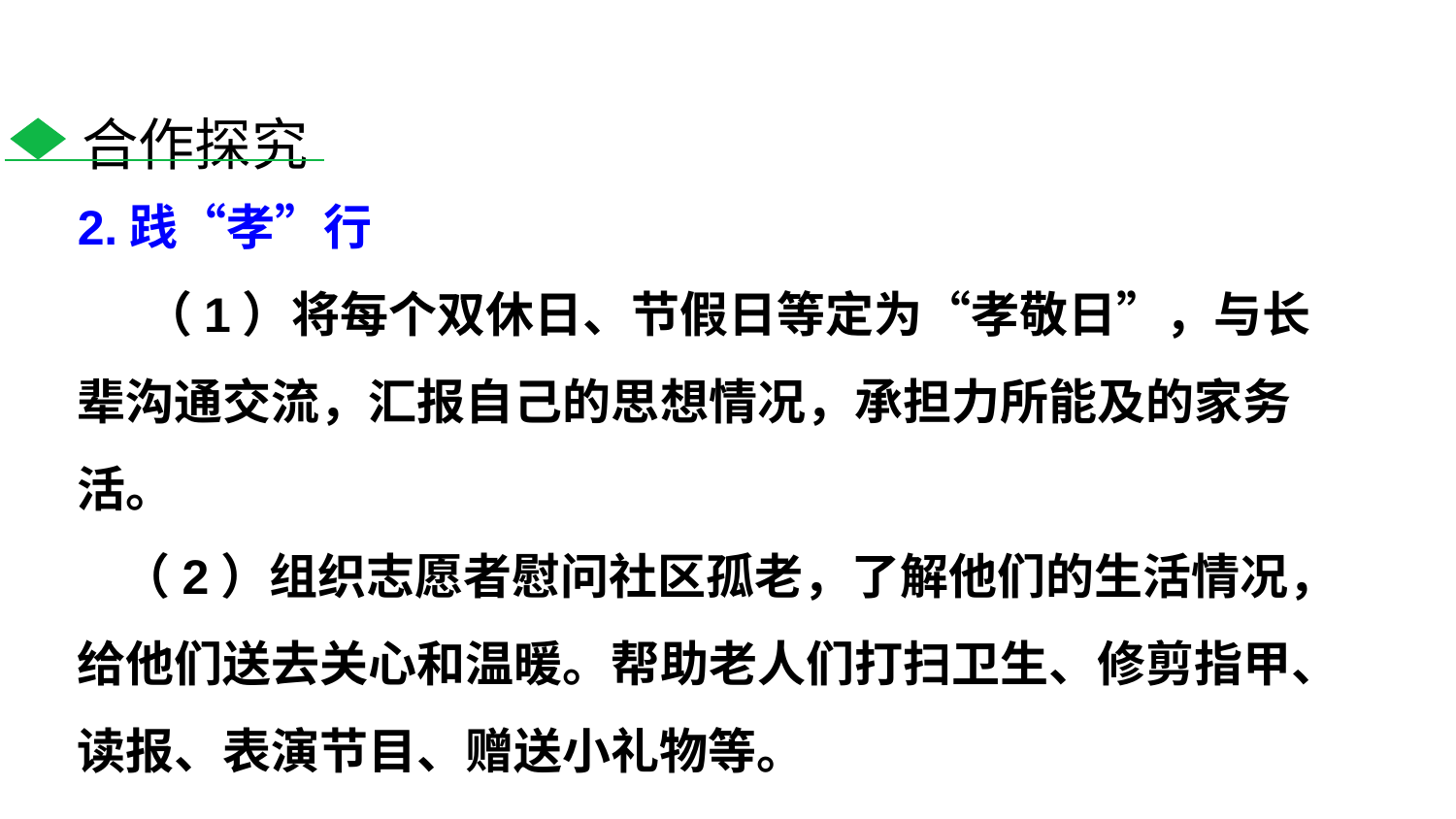

合作探究

2.践“孝”行
       （1）将每个双休日、节假日等定为“孝敬日”，与长辈沟通交流，汇报自己的思想情况，承担力所能及的家务活。
   （2）组织志愿者慰问社区孤老，了解他们的生活情况，给他们送去关心和温暖。帮助老人们打扫卫生、修剪指甲、读报、表演节目、赠送小礼物等。